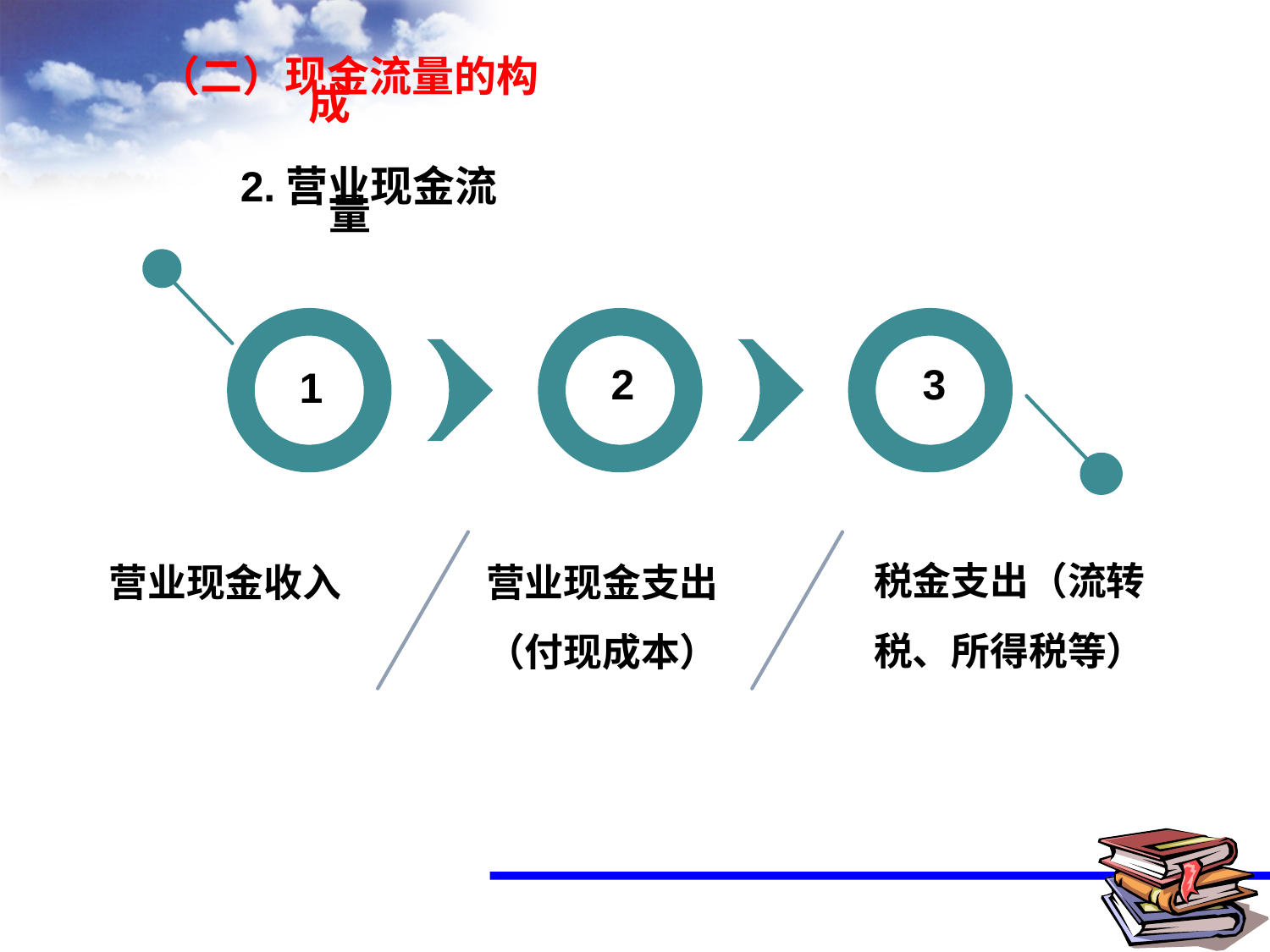

（二）现金流量的构成
2.营业现金流量

2
3
1

税金支出（流转税、所得税等）
营业现金收入
营业现金支出（付现成本）